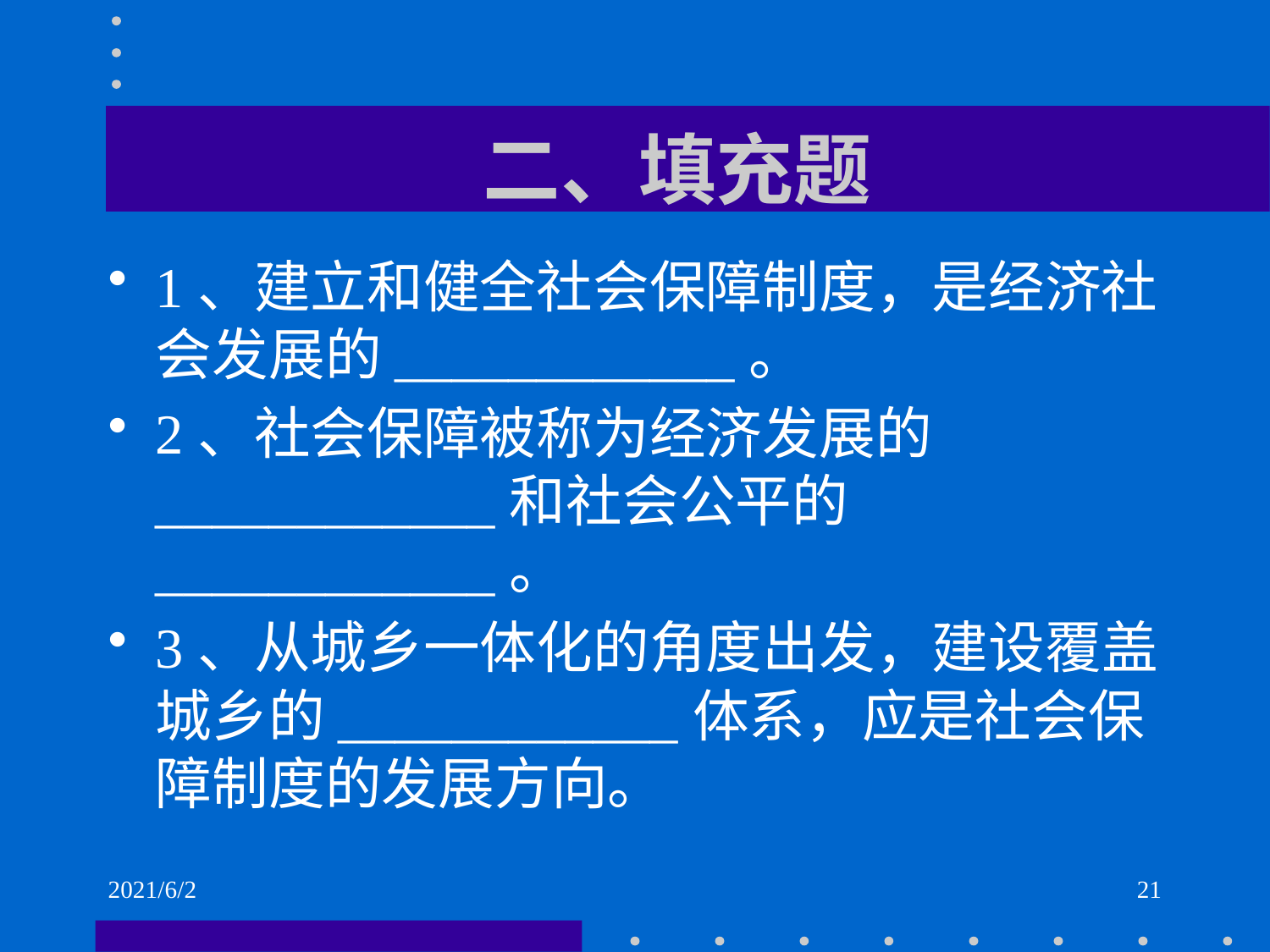

# 二、填充题
1、建立和健全社会保障制度，是经济社会发展的____________。
2、社会保障被称为经济发展的____________和社会公平的____________。
3、从城乡一体化的角度出发，建设覆盖城乡的____________体系，应是社会保障制度的发展方向。

2021/6/2
21